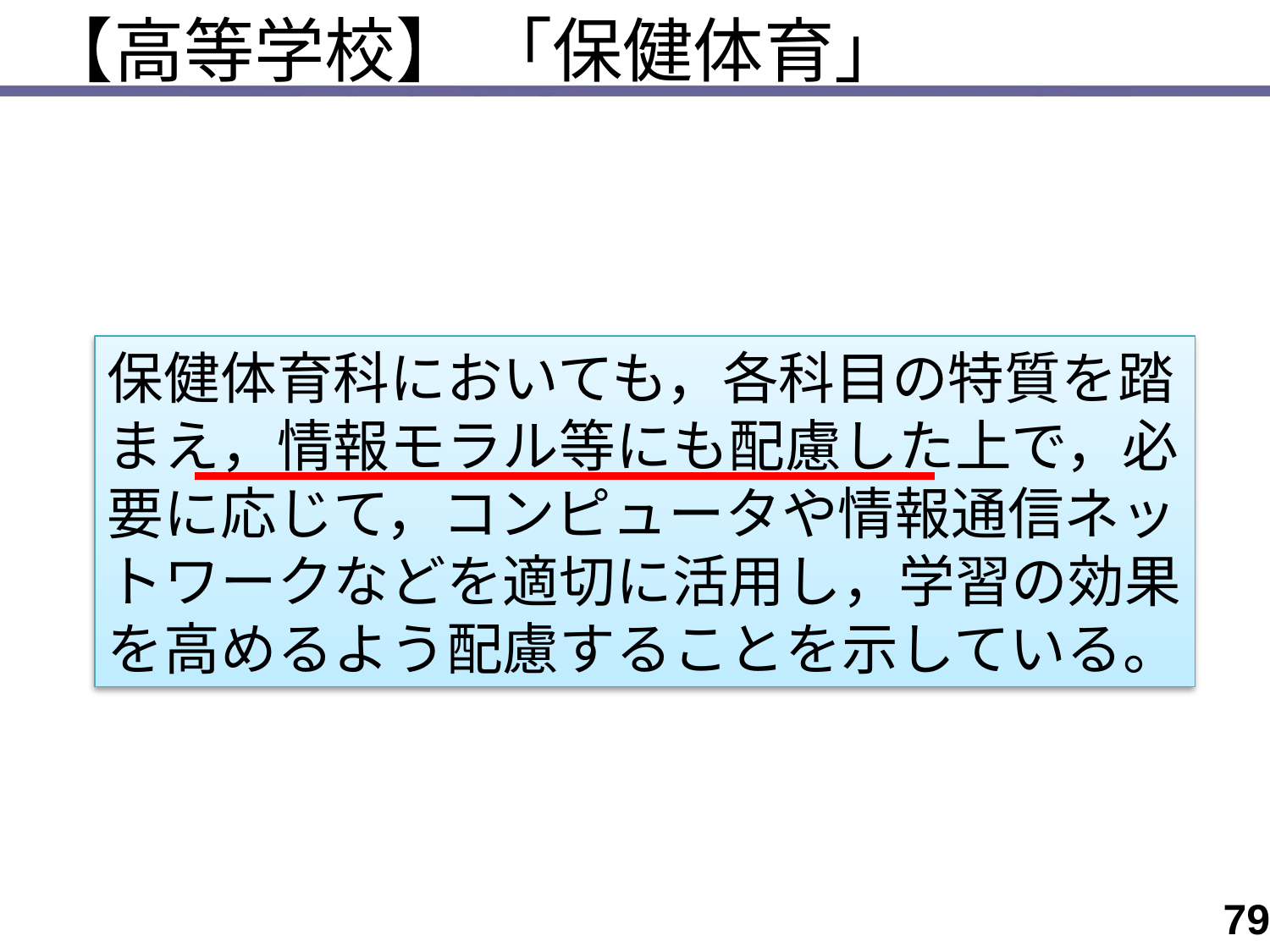

【高等学校】 「保健体育」
保健体育科においても，各科目の特質を踏まえ，情報モラル等にも配慮した上で，必要に応じて，コンピュータや情報通信ネットワークなどを適切に活用し，学習の効果を高めるよう配慮することを示している。
79